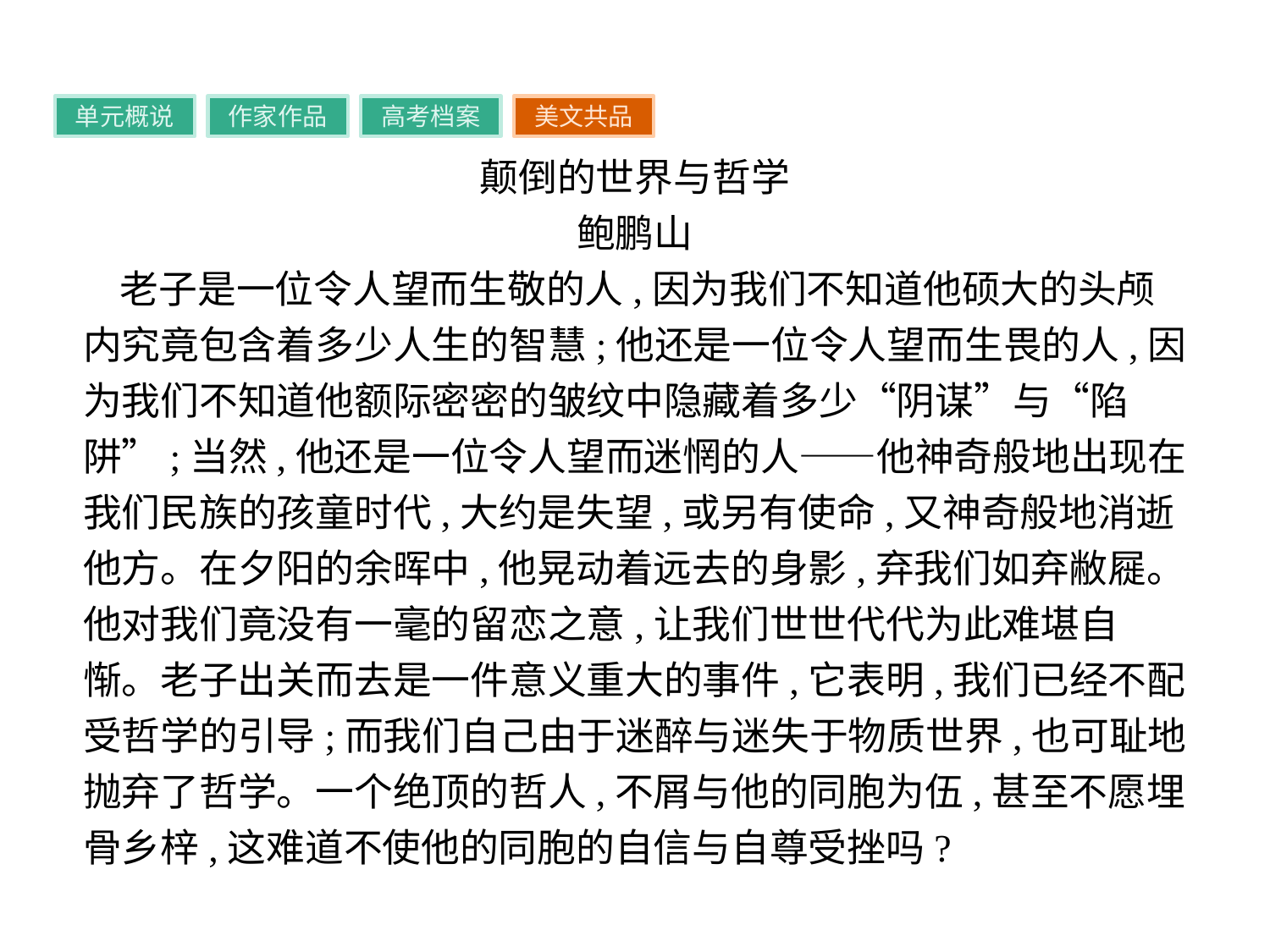

单元概说
作家作品
高考档案
美文共品
颠倒的世界与哲学
鲍鹏山
老子是一位令人望而生敬的人,因为我们不知道他硕大的头颅内究竟包含着多少人生的智慧;他还是一位令人望而生畏的人,因为我们不知道他额际密密的皱纹中隐藏着多少“阴谋”与“陷阱”;当然,他还是一位令人望而迷惘的人——他神奇般地出现在我们民族的孩童时代,大约是失望,或另有使命,又神奇般地消逝他方。在夕阳的余晖中,他晃动着远去的身影,弃我们如弃敝屣。他对我们竟没有一毫的留恋之意,让我们世世代代为此难堪自惭。老子出关而去是一件意义重大的事件,它表明,我们已经不配受哲学的引导;而我们自己由于迷醉与迷失于物质世界,也可耻地抛弃了哲学。一个绝顶的哲人,不屑与他的同胞为伍,甚至不愿埋骨乡梓,这难道不使他的同胞的自信与自尊受挫吗?